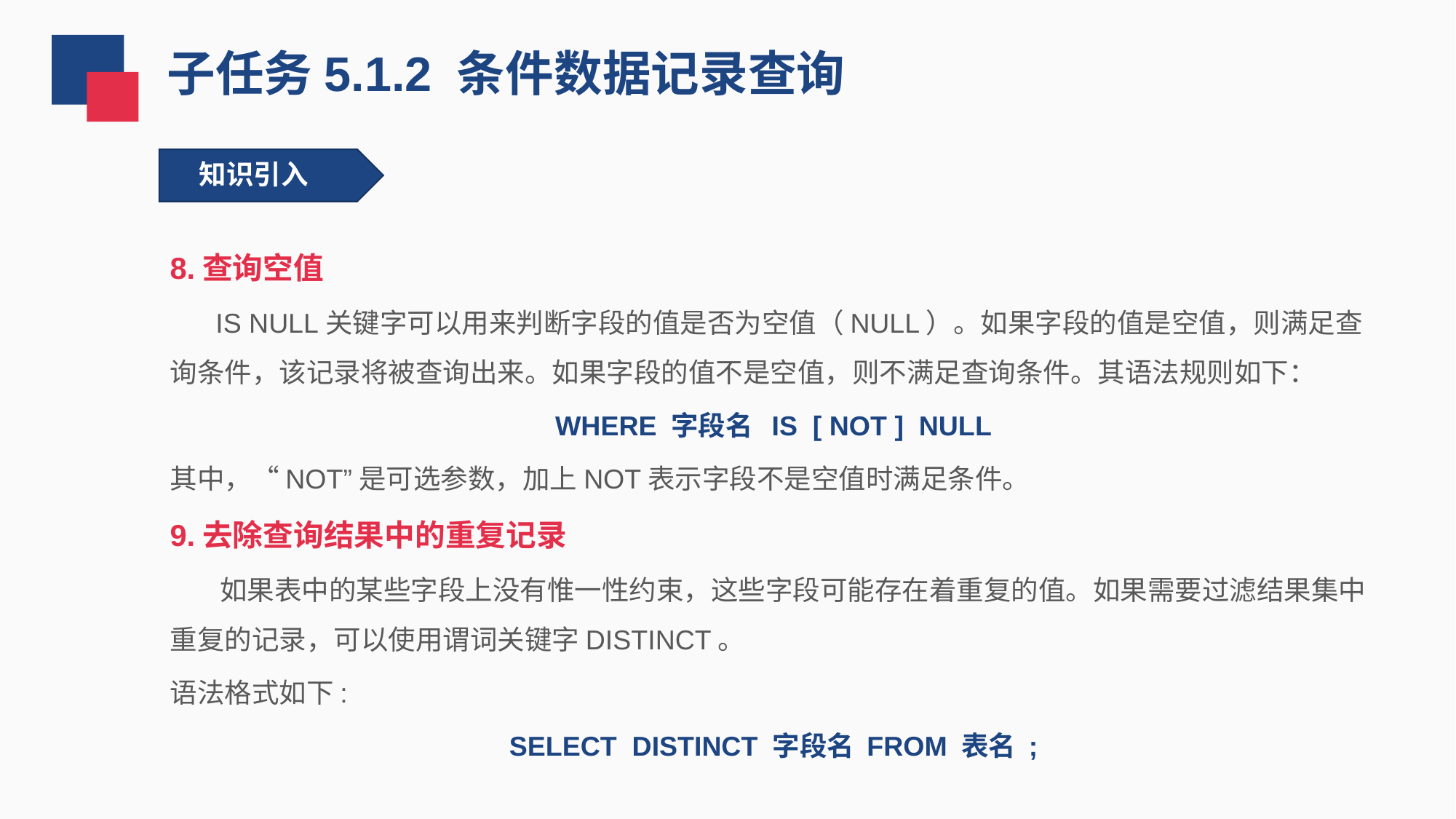

子任务5.1.2 条件数据记录查询

知识引入
8.查询空值
      IS NULL关键字可以用来判断字段的值是否为空值（NULL）。如果字段的值是空值，则满足查询条件，该记录将被查询出来。如果字段的值不是空值，则不满足查询条件。其语法规则如下：
WHERE 字段名  IS  [ NOT ]  NULL
其中，“NOT”是可选参数，加上NOT表示字段不是空值时满足条件。
9.去除查询结果中的重复记录
       如果表中的某些字段上没有惟一性约束，这些字段可能存在着重复的值。如果需要过滤结果集中重复的记录，可以使用谓词关键字DISTINCT。
语法格式如下:
SELECT  DISTINCT 字段名 FROM 表名 ;